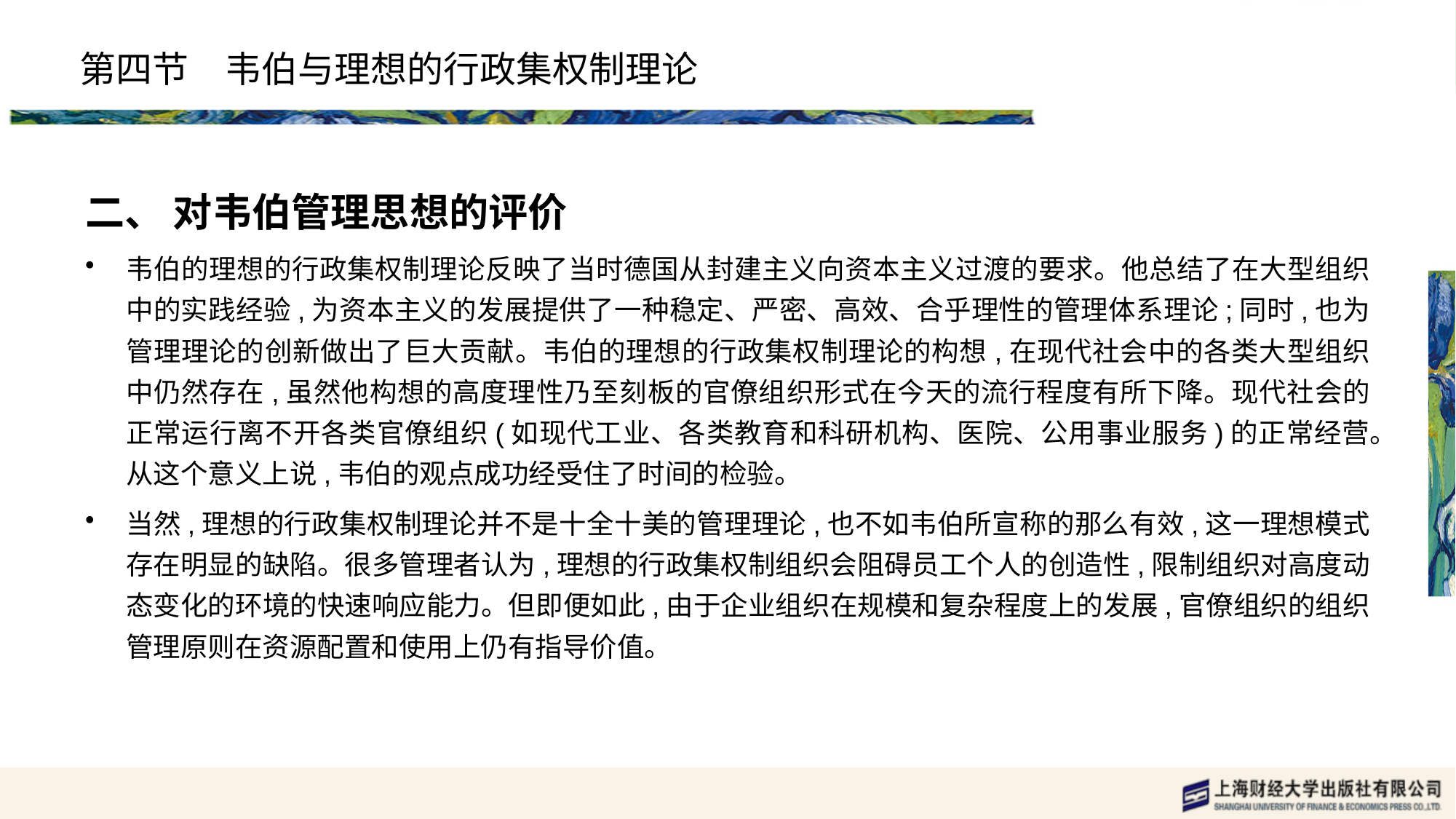

# 第四节　韦伯与理想的行政集权制理论
二、 对韦伯管理思想的评价
韦伯的理想的行政集权制理论反映了当时德国从封建主义向资本主义过渡的要求。他总结了在大型组织中的实践经验,为资本主义的发展提供了一种稳定、严密、高效、合乎理性的管理体系理论;同时,也为管理理论的创新做出了巨大贡献。韦伯的理想的行政集权制理论的构想,在现代社会中的各类大型组织中仍然存在,虽然他构想的高度理性乃至刻板的官僚组织形式在今天的流行程度有所下降。现代社会的正常运行离不开各类官僚组织(如现代工业、各类教育和科研机构、医院、公用事业服务)的正常经营。从这个意义上说,韦伯的观点成功经受住了时间的检验。
当然,理想的行政集权制理论并不是十全十美的管理理论,也不如韦伯所宣称的那么有效,这一理想模式存在明显的缺陷。很多管理者认为,理想的行政集权制组织会阻碍员工个人的创造性,限制组织对高度动态变化的环境的快速响应能力。但即便如此,由于企业组织在规模和复杂程度上的发展,官僚组织的组织管理原则在资源配置和使用上仍有指导价值。